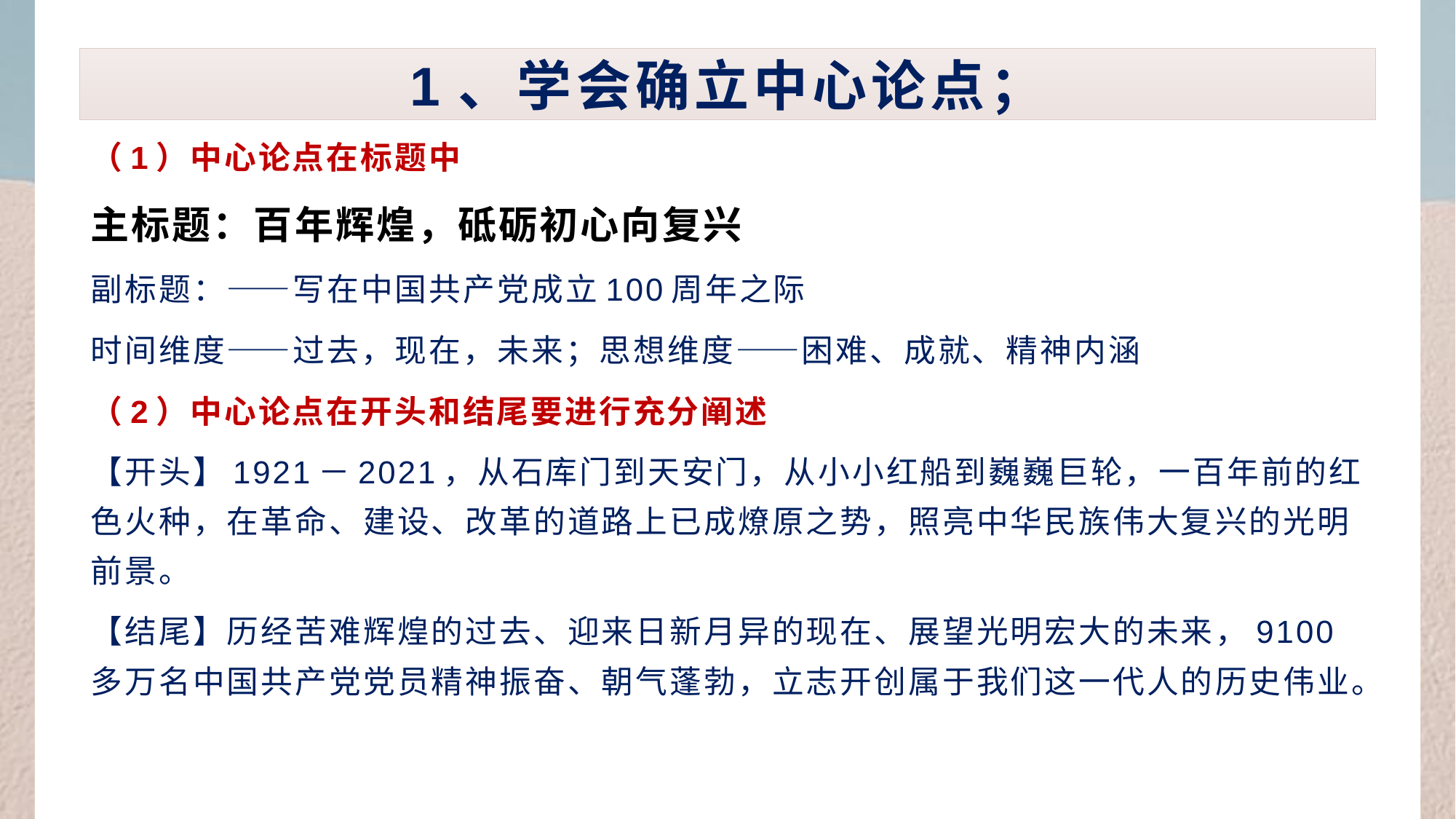

# 1、学会确立中心论点；
（1）中心论点在标题中
主标题：百年辉煌，砥砺初心向复兴
副标题：——写在中国共产党成立100周年之际
时间维度——过去，现在，未来；思想维度——困难、成就、精神内涵
（2）中心论点在开头和结尾要进行充分阐述
【开头】1921－2021，从石库门到天安门，从小小红船到巍巍巨轮，一百年前的红色火种，在革命、建设、改革的道路上已成燎原之势，照亮中华民族伟大复兴的光明前景。
【结尾】历经苦难辉煌的过去、迎来日新月异的现在、展望光明宏大的未来，9100多万名中国共产党党员精神振奋、朝气蓬勃，立志开创属于我们这一代人的历史伟业。